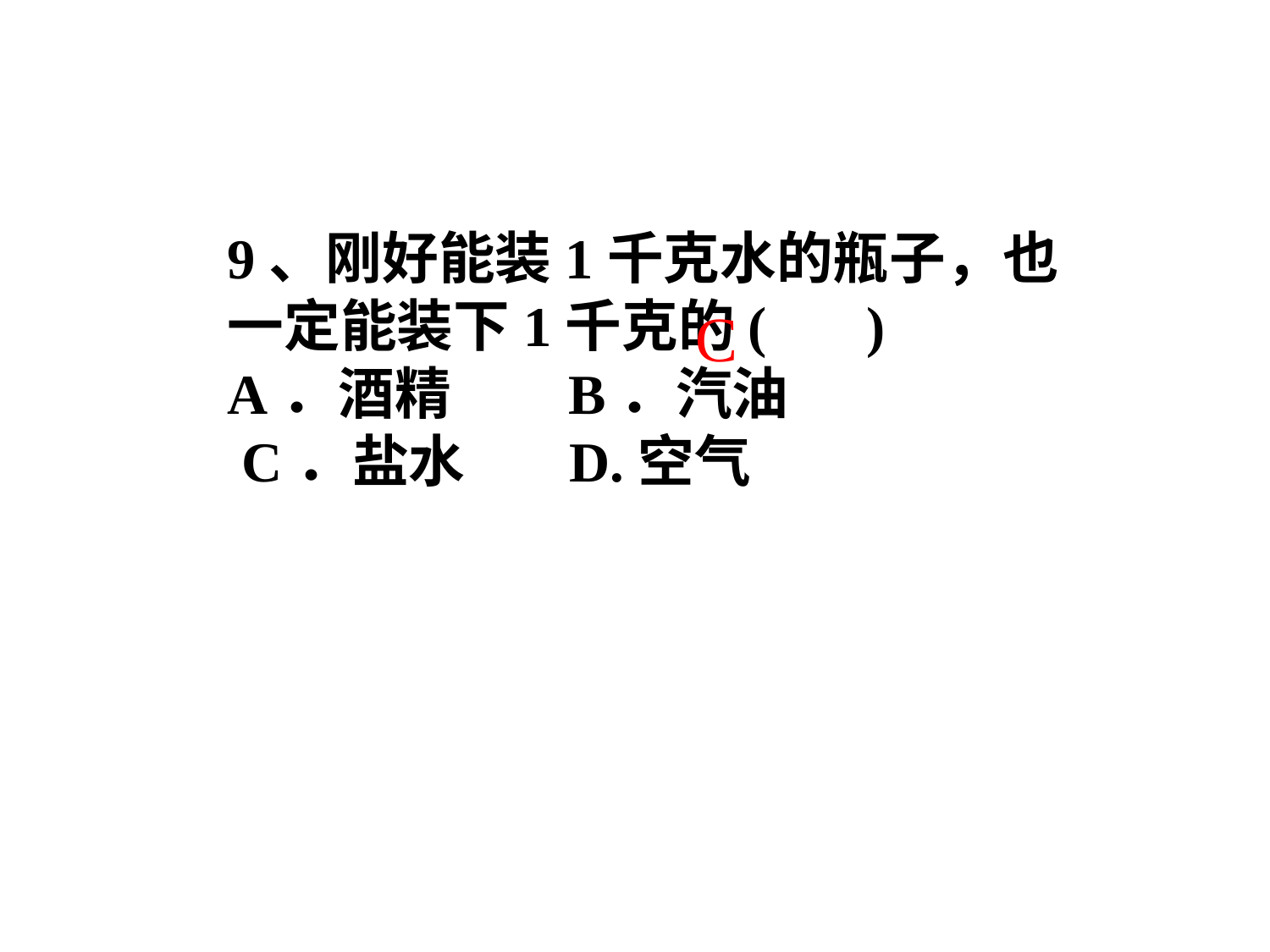

9、刚好能装1千克水的瓶子，也一定能装下1千克的(       )
A．酒精        B．汽油
 C．盐水       D.空气
C